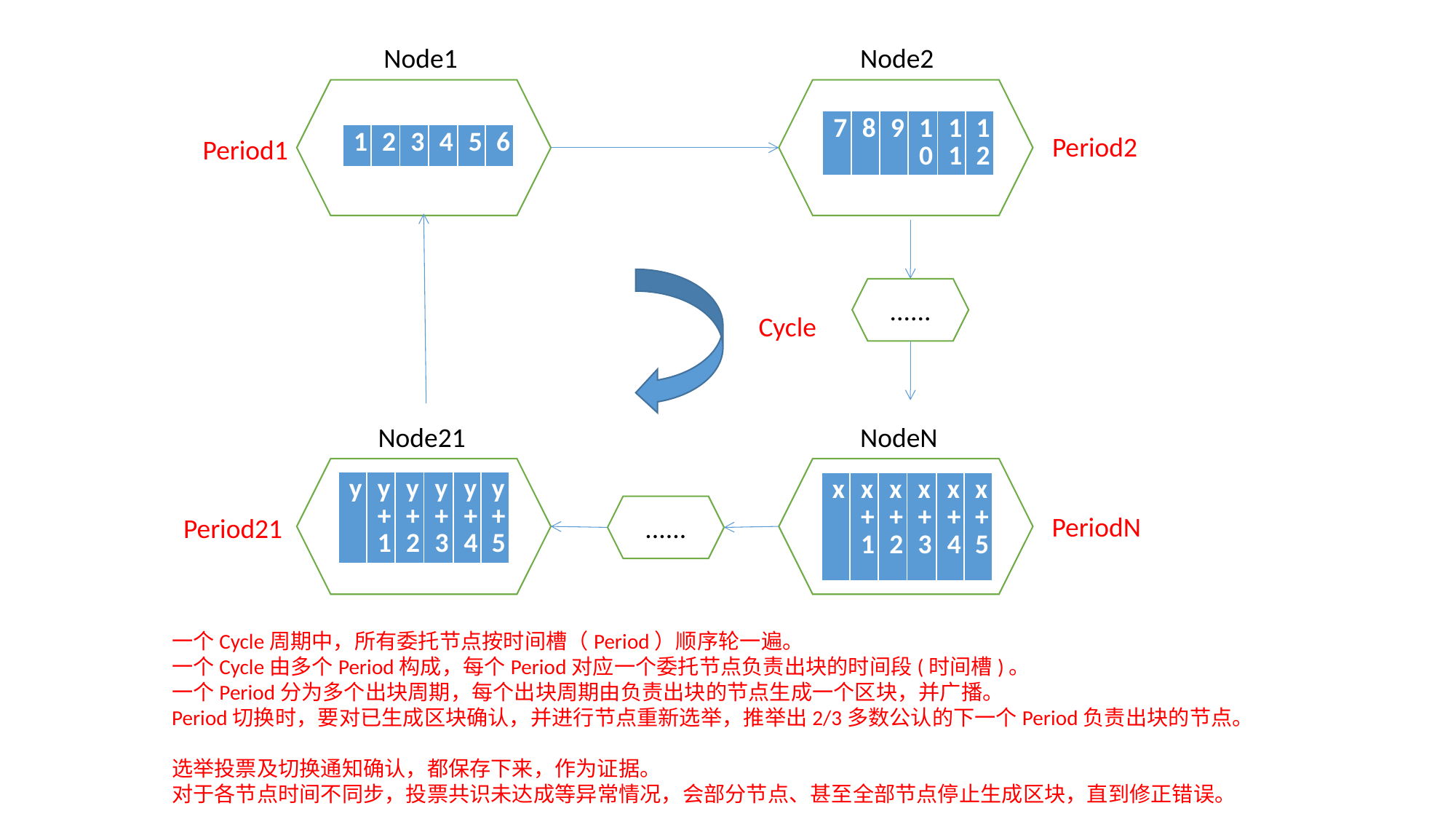

Node1
Node2

| 7 | 8 | 9 | 10 | 11 | 12 |
| --- | --- | --- | --- | --- | --- |
Period2
| 1 | 2 | 3 | 4 | 5 | 6 |
| --- | --- | --- | --- | --- | --- |
Period1

......
Cycle
Node21
NodeN

| y | y+1 | y+2 | y+3 | y+4 | y+5 |
| --- | --- | --- | --- | --- | --- |
| x | x+1 | x+2 | x+3 | x+4 | x+5 |
| --- | --- | --- | --- | --- | --- |
......
PeriodN
Period21
一个Cycle周期中，所有委托节点按时间槽（Period）顺序轮一遍。
一个Cycle由多个Period构成，每个Period对应一个委托节点负责出块的时间段(时间槽)。
一个Period分为多个出块周期，每个出块周期由负责出块的节点生成一个区块，并广播。
Period切换时，要对已生成区块确认，并进行节点重新选举，推举出2/3多数公认的下一个Period负责出块的节点。

选举投票及切换通知确认，都保存下来，作为证据。
对于各节点时间不同步，投票共识未达成等异常情况，会部分节点、甚至全部节点停止生成区块，直到修正错误。